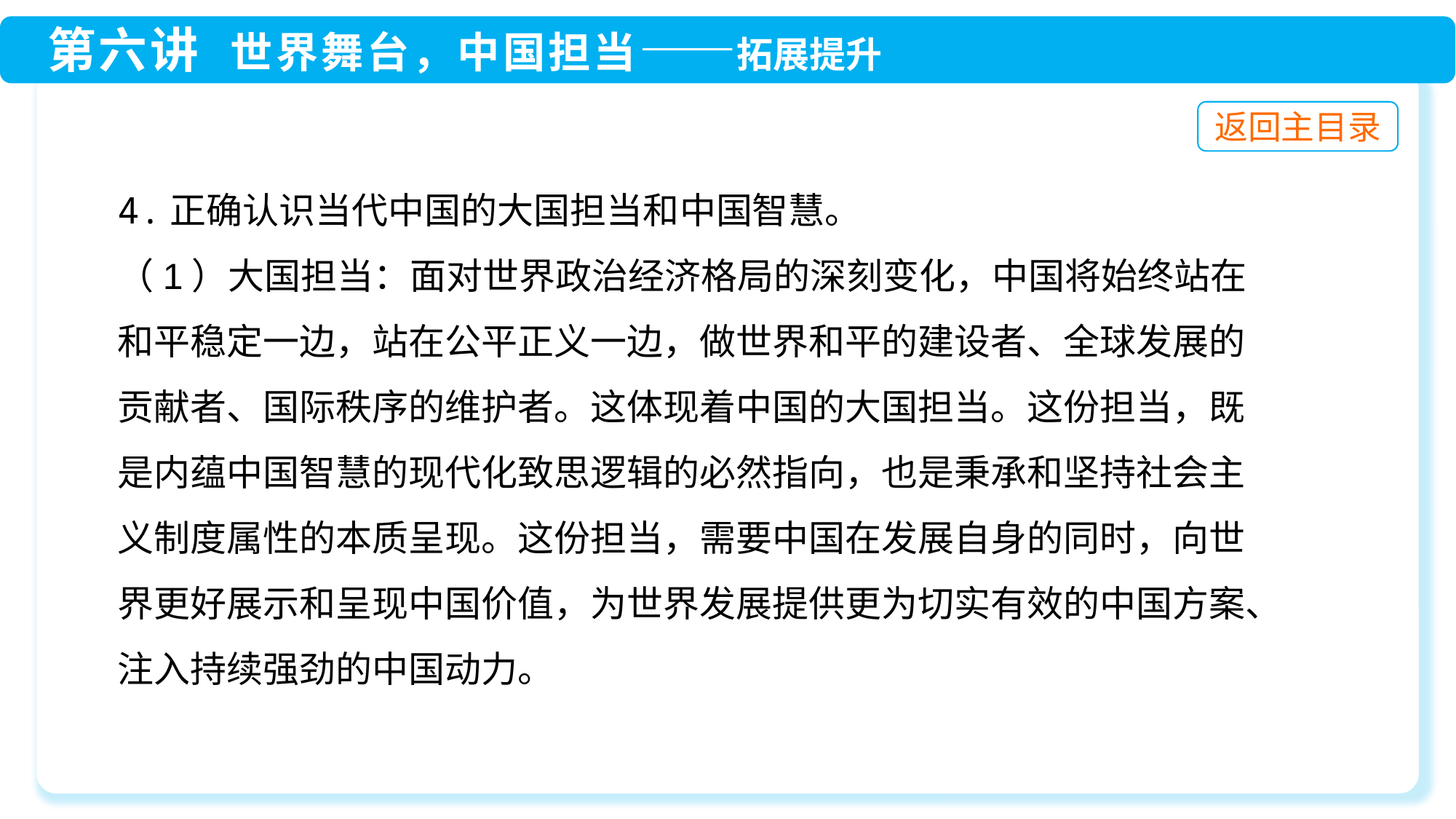

4.正确认识当代中国的大国担当和中国智慧。
（1）大国担当：面对世界政治经济格局的深刻变化，中国将始终站在和平稳定一边，站在公平正义一边，做世界和平的建设者、全球发展的贡献者、国际秩序的维护者。这体现着中国的大国担当。这份担当，既是内蕴中国智慧的现代化致思逻辑的必然指向，也是秉承和坚持社会主义制度属性的本质呈现。这份担当，需要中国在发展自身的同时，向世界更好展示和呈现中国价值，为世界发展提供更为切实有效的中国方案、注入持续强劲的中国动力。